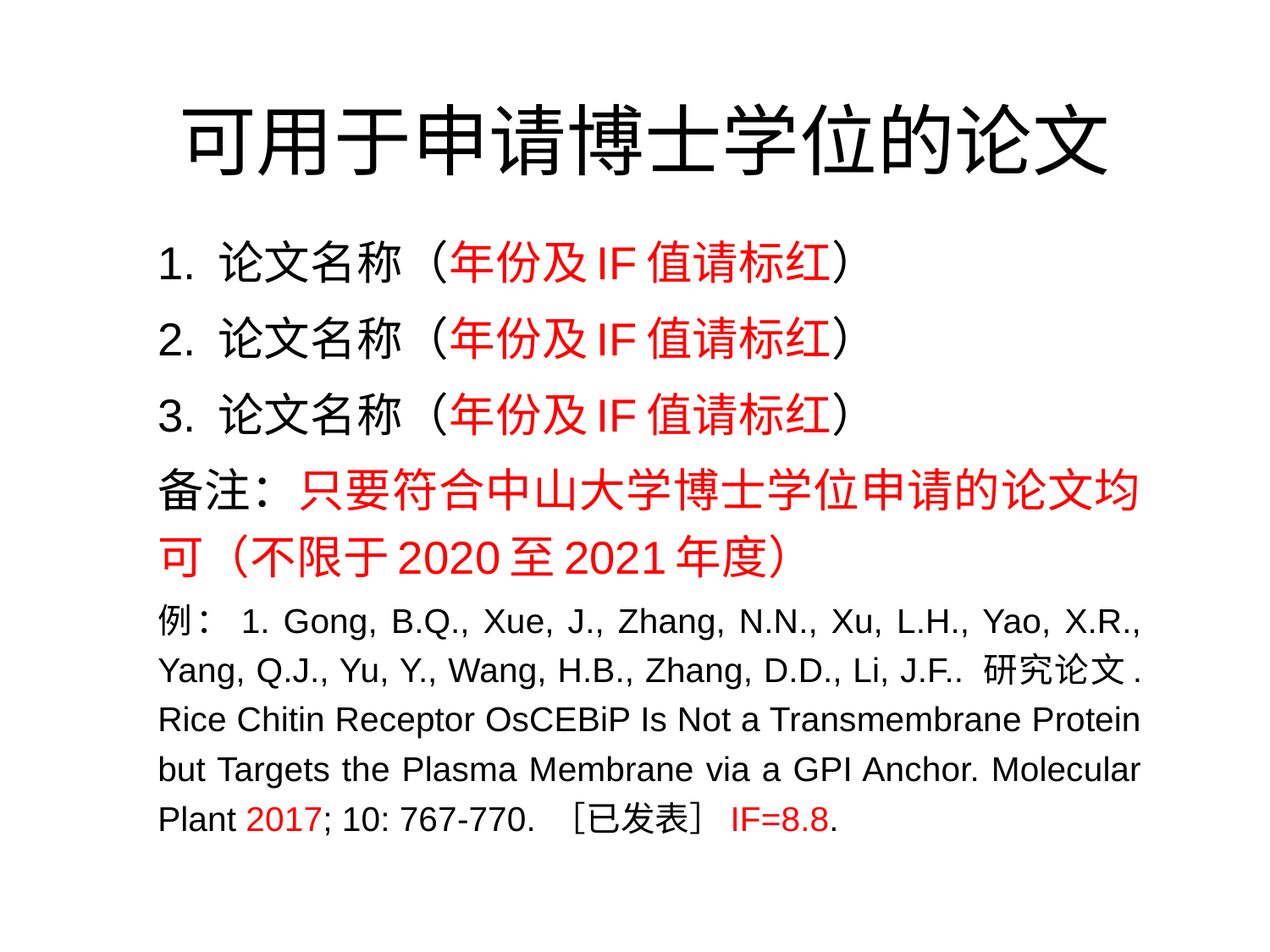

# 可用于申请博士学位的论文
1. 论文名称（年份及IF值请标红）
2. 论文名称（年份及IF值请标红）
3. 论文名称（年份及IF值请标红）
备注：只要符合中山大学博士学位申请的论文均可（不限于2020至2021年度）
例：1. Gong, B.Q., Xue, J., Zhang, N.N., Xu, L.H., Yao, X.R., Yang, Q.J., Yu, Y., Wang, H.B., Zhang, D.D., Li, J.F.. 研究论文. Rice Chitin Receptor OsCEBiP Is Not a Transmembrane Protein but Targets the Plasma Membrane via a GPI Anchor. Molecular Plant 2017; 10: 767-770. ［已发表］IF=8.8.